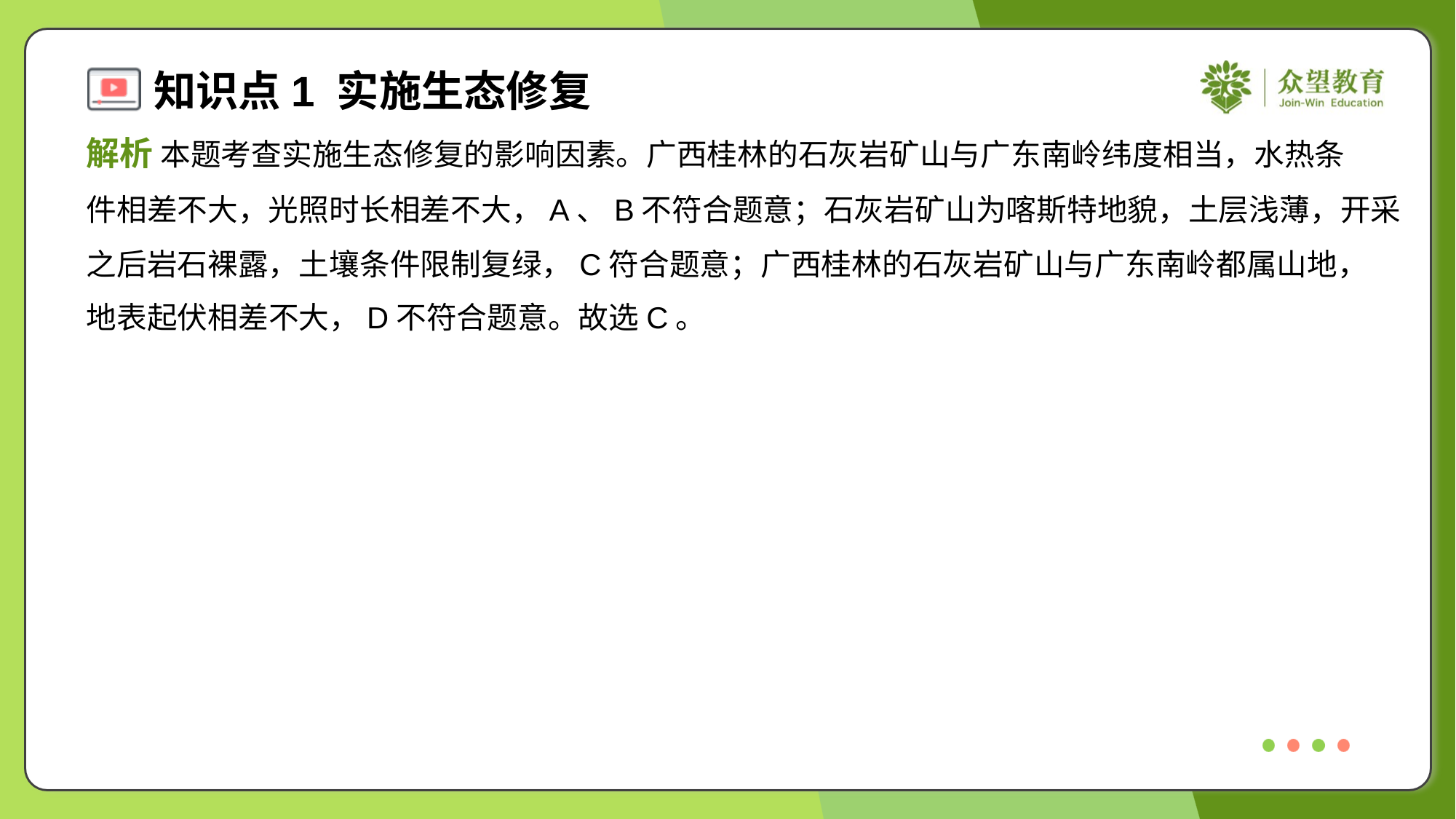

解析 本题考查实施生态修复的影响因素。广西桂林的石灰岩矿山与广东南岭纬度相当，水热条
件相差不大，光照时长相差不大，A、B不符合题意；石灰岩矿山为喀斯特地貌，土层浅薄，开采
之后岩石裸露，土壤条件限制复绿，C符合题意；广西桂林的石灰岩矿山与广东南岭都属山地，
地表起伏相差不大，D不符合题意。故选C。